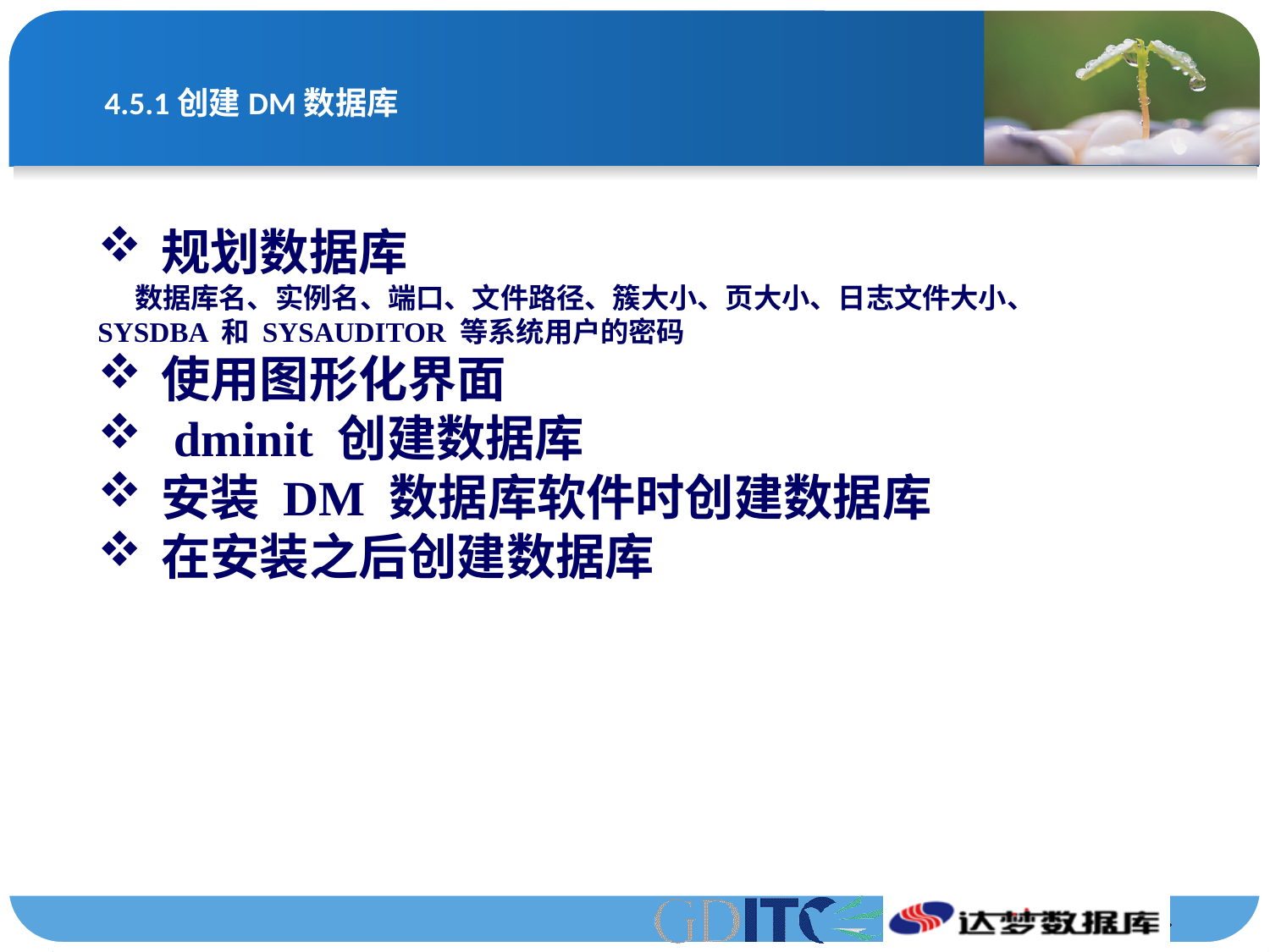

# 4.5.1创建DM数据库
规划数据库
数据库名、实例名、端口、文件路径、簇大小、页大小、日志文件大小、  SYSDBA 和 SYSAUDITOR 等系统用户的密码
使用图形化界面
 dminit 创建数据库
安装 DM 数据库软件时创建数据库
在安装之后创建数据库